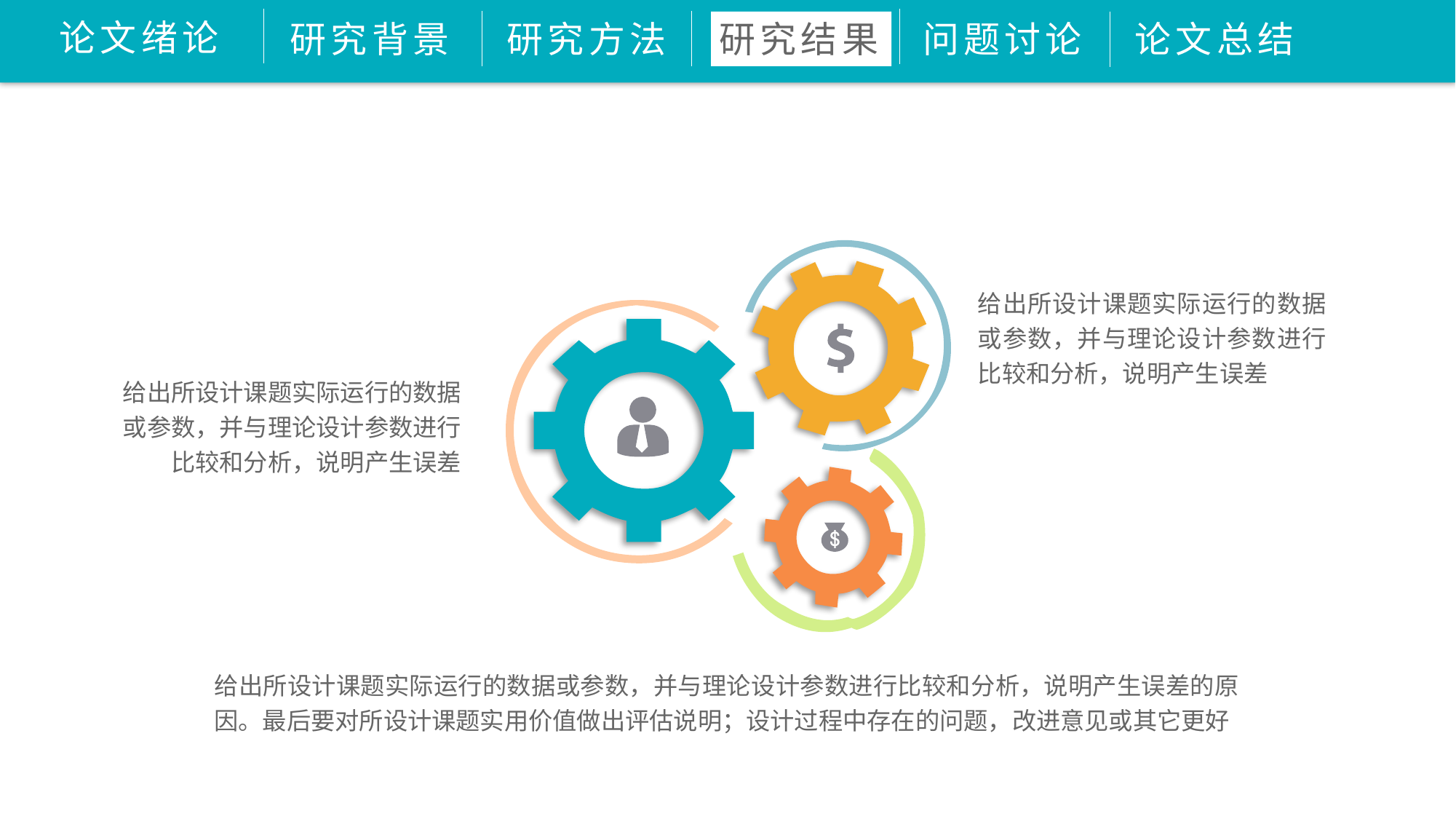

论文绪论
研究背景
研究结果
问题讨论
论文总结
研究方法

给出所设计课题实际运行的数据或参数，并与理论设计参数进行比较和分析，说明产生误差
给出所设计课题实际运行的数据或参数，并与理论设计参数进行比较和分析，说明产生误差
给出所设计课题实际运行的数据或参数，并与理论设计参数进行比较和分析，说明产生误差的原因。最后要对所设计课题实用价值做出评估说明；设计过程中存在的问题，改进意见或其它更好